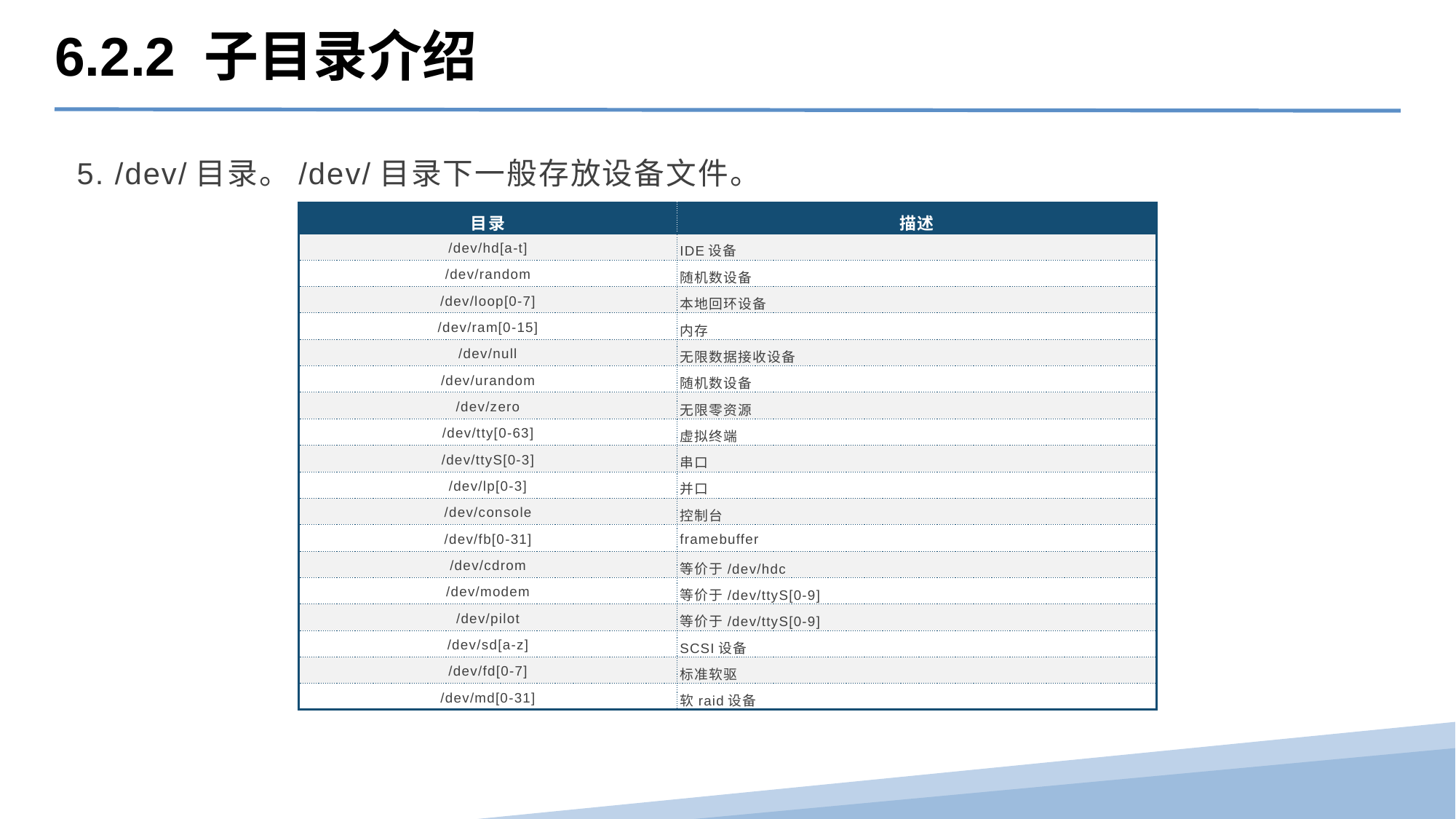

6.2.2 子目录介绍
5. /dev/目录。/dev/目录下一般存放设备文件。
| 目录 | 描述 |
| --- | --- |
| /dev/hd[a-t] | IDE设备 |
| /dev/random | 随机数设备 |
| /dev/loop[0-7] | 本地回环设备 |
| /dev/ram[0-15] | 内存 |
| /dev/null | 无限数据接收设备 |
| /dev/urandom | 随机数设备 |
| /dev/zero | 无限零资源 |
| /dev/tty[0-63] | 虚拟终端 |
| /dev/ttyS[0-3] | 串口 |
| /dev/lp[0-3] | 并口 |
| /dev/console | 控制台 |
| /dev/fb[0-31] | framebuffer |
| /dev/cdrom | 等价于/dev/hdc |
| /dev/modem | 等价于/dev/ttyS[0-9] |
| /dev/pilot | 等价于/dev/ttyS[0-9] |
| /dev/sd[a-z] | SCSI设备 |
| /dev/fd[0-7] | 标准软驱 |
| /dev/md[0-31] | 软raid设备 |